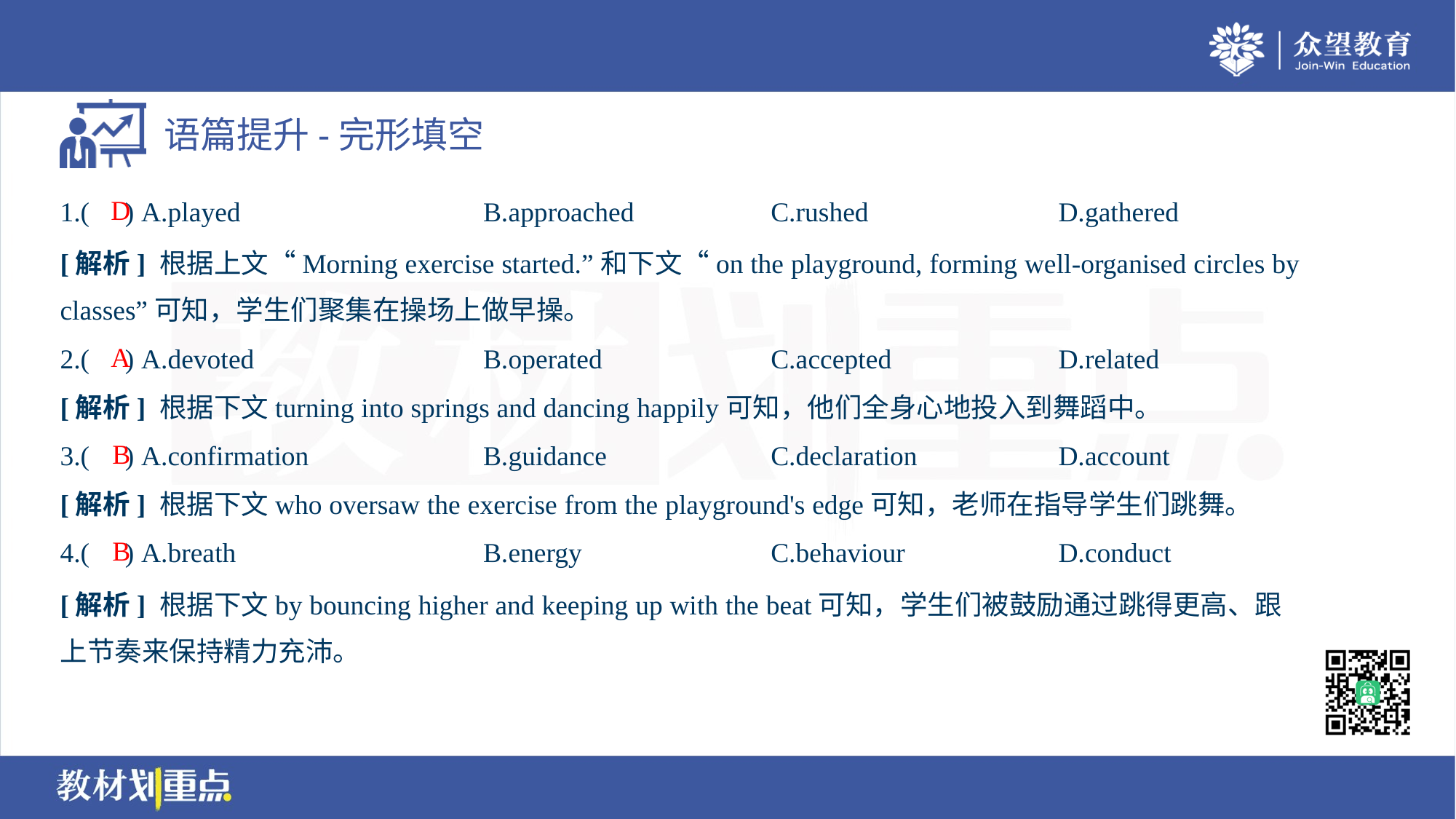

D
1.(     ) A.played	B.approached	C.rushed	D.gathered
[解析] 根据上文“Morning exercise started.”和下文“on the playground, forming well-organised circles by
classes”可知，学生们聚集在操场上做早操。
A
2.(     ) A.devoted	B.operated	C.accepted	D.related
[解析] 根据下文turning into springs and dancing happily可知，他们全身心地投入到舞蹈中。
B
3.(     ) A.confirmation	B.guidance	C.declaration	D.account
[解析] 根据下文who oversaw the exercise from the playground's edge可知，老师在指导学生们跳舞。
B
4.(     ) A.breath	B.energy	C.behaviour	D.conduct
[解析] 根据下文by bouncing higher and keeping up with the beat可知，学生们被鼓励通过跳得更高、跟
上节奏来保持精力充沛。